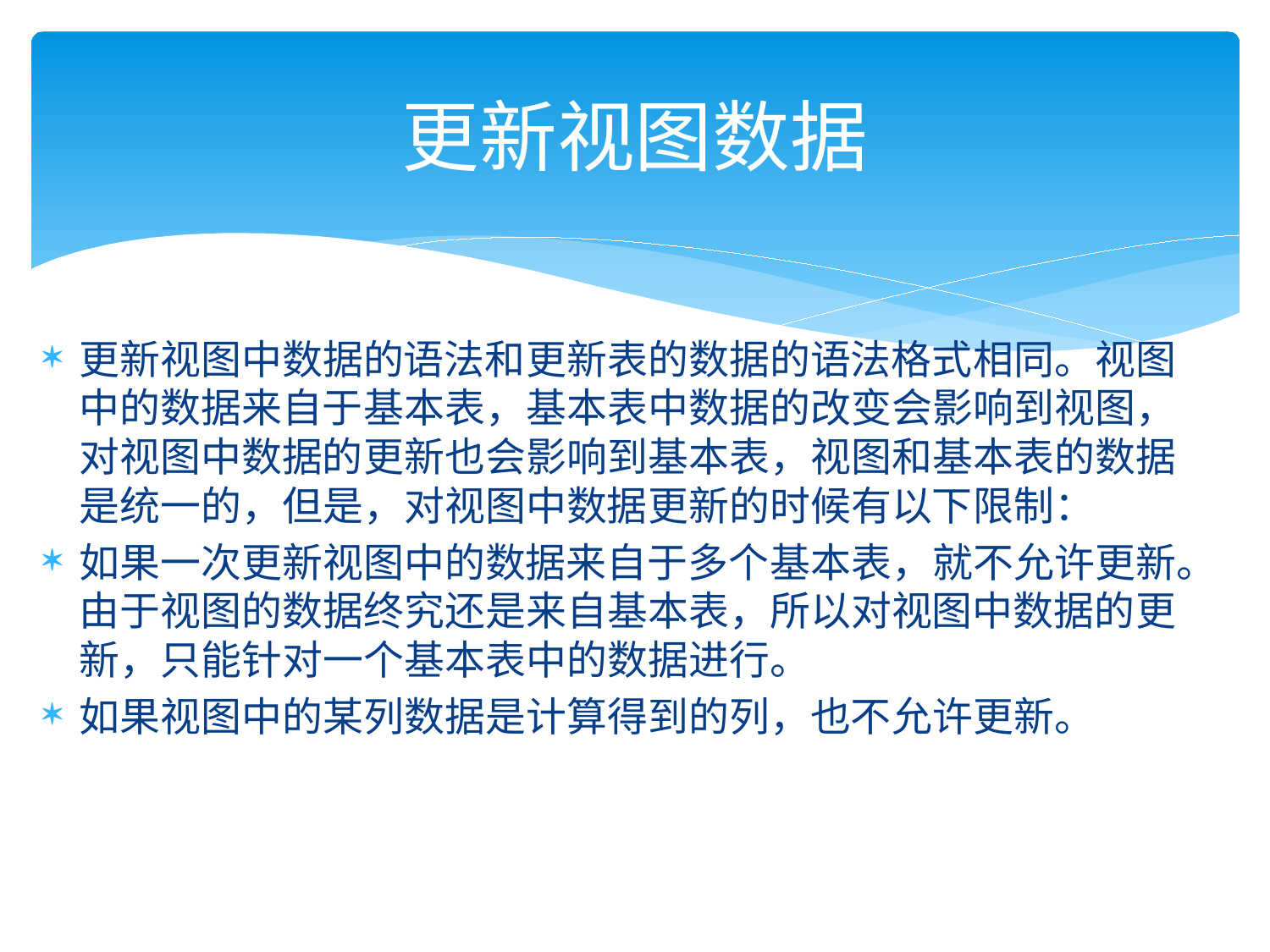

# 更新视图数据
更新视图中数据的语法和更新表的数据的语法格式相同。视图中的数据来自于基本表，基本表中数据的改变会影响到视图，对视图中数据的更新也会影响到基本表，视图和基本表的数据是统一的，但是，对视图中数据更新的时候有以下限制：
如果一次更新视图中的数据来自于多个基本表，就不允许更新。由于视图的数据终究还是来自基本表，所以对视图中数据的更新，只能针对一个基本表中的数据进行。
如果视图中的某列数据是计算得到的列，也不允许更新。